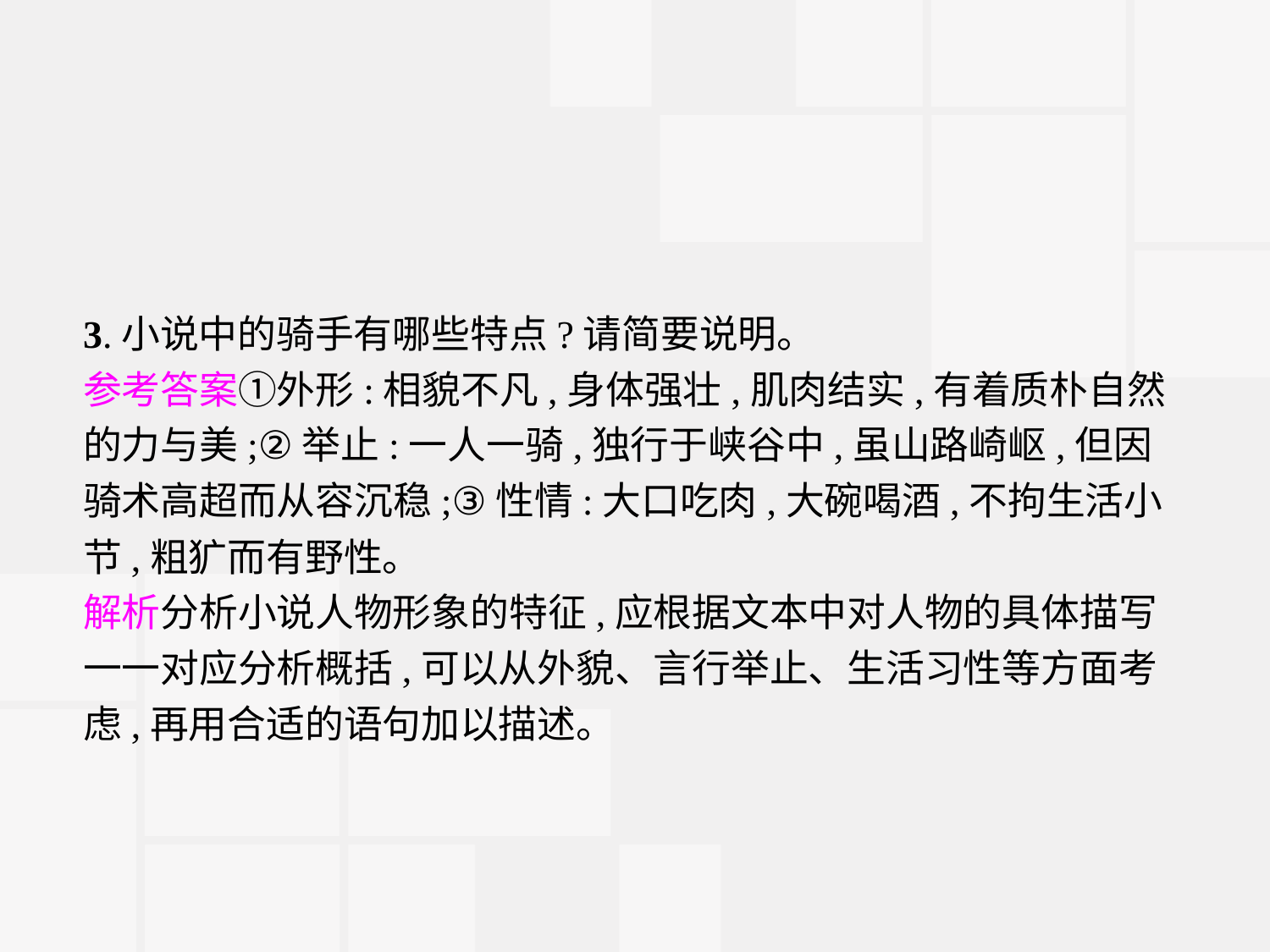

3.小说中的骑手有哪些特点?请简要说明。
参考答案①外形:相貌不凡,身体强壮,肌肉结实,有着质朴自然的力与美;②举止:一人一骑,独行于峡谷中,虽山路崎岖,但因骑术高超而从容沉稳;③性情:大口吃肉,大碗喝酒,不拘生活小节,粗犷而有野性。
解析分析小说人物形象的特征,应根据文本中对人物的具体描写一一对应分析概括,可以从外貌、言行举止、生活习性等方面考虑,再用合适的语句加以描述。